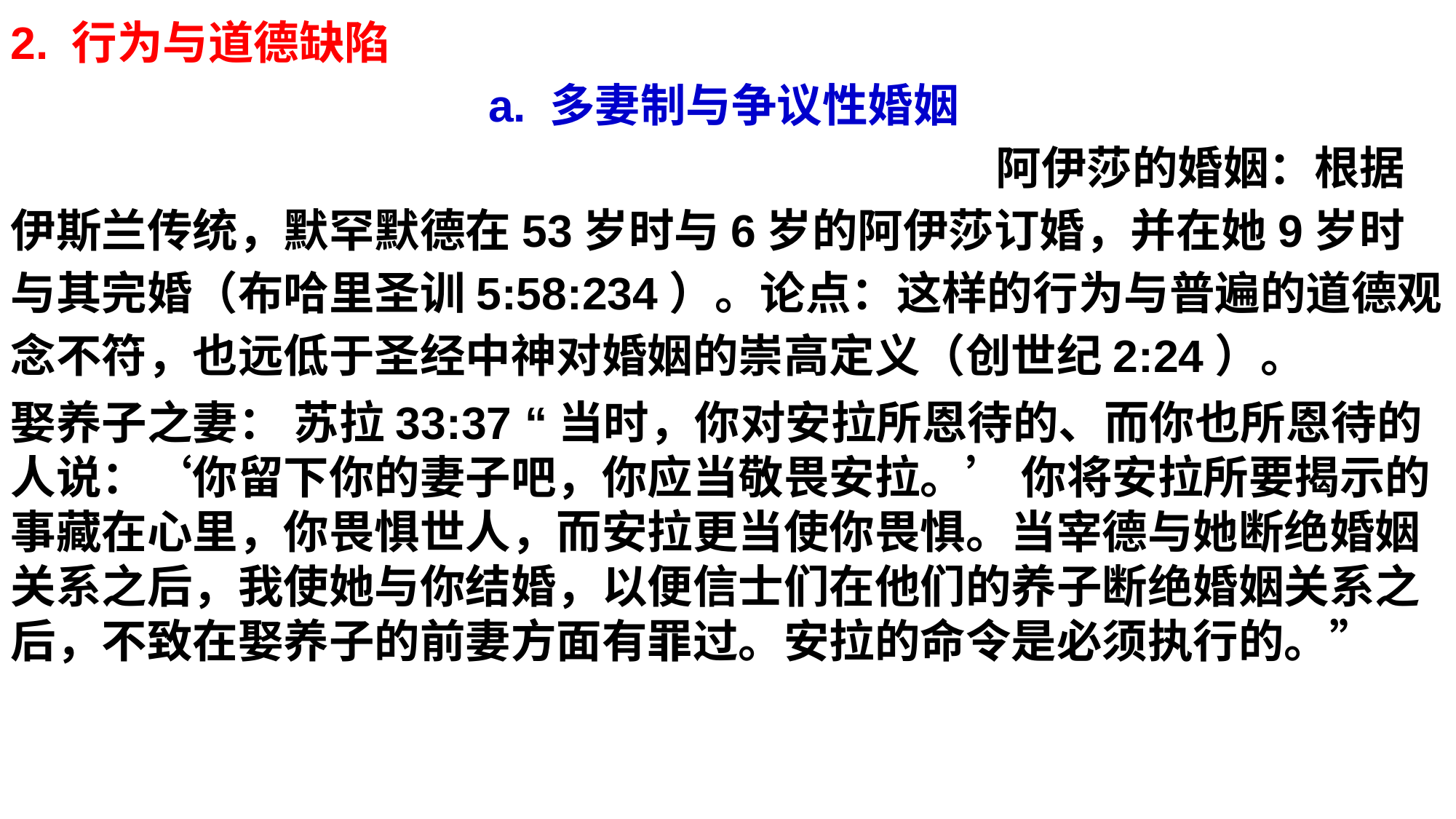

2. 行为与道德缺陷                                                                                                                                                   a. 多妻制与争议性婚姻                                                                                                                                              阿伊莎的婚姻：根据伊斯兰传统，默罕默德在53岁时与6岁的阿伊莎订婚，并在她9岁时与其完婚（布哈里圣训5:58:234）。论点：这样的行为与普遍的道德观念不符，也远低于圣经中神对婚姻的崇高定义（创世纪2:24）。
娶养子之妻： 苏拉33:37 “当时，你对安拉所恩待的、而你也所恩待的人说：‘你留下你的妻子吧，你应当敬畏安拉。’ 你将安拉所要揭示的事藏在心里，你畏惧世人，而安拉更当使你畏惧。当宰德与她断绝婚姻关系之后，我使她与你结婚，以便信士们在他们的养子断绝婚姻关系之后，不致在娶养子的前妻方面有罪过。安拉的命令是必须执行的。”